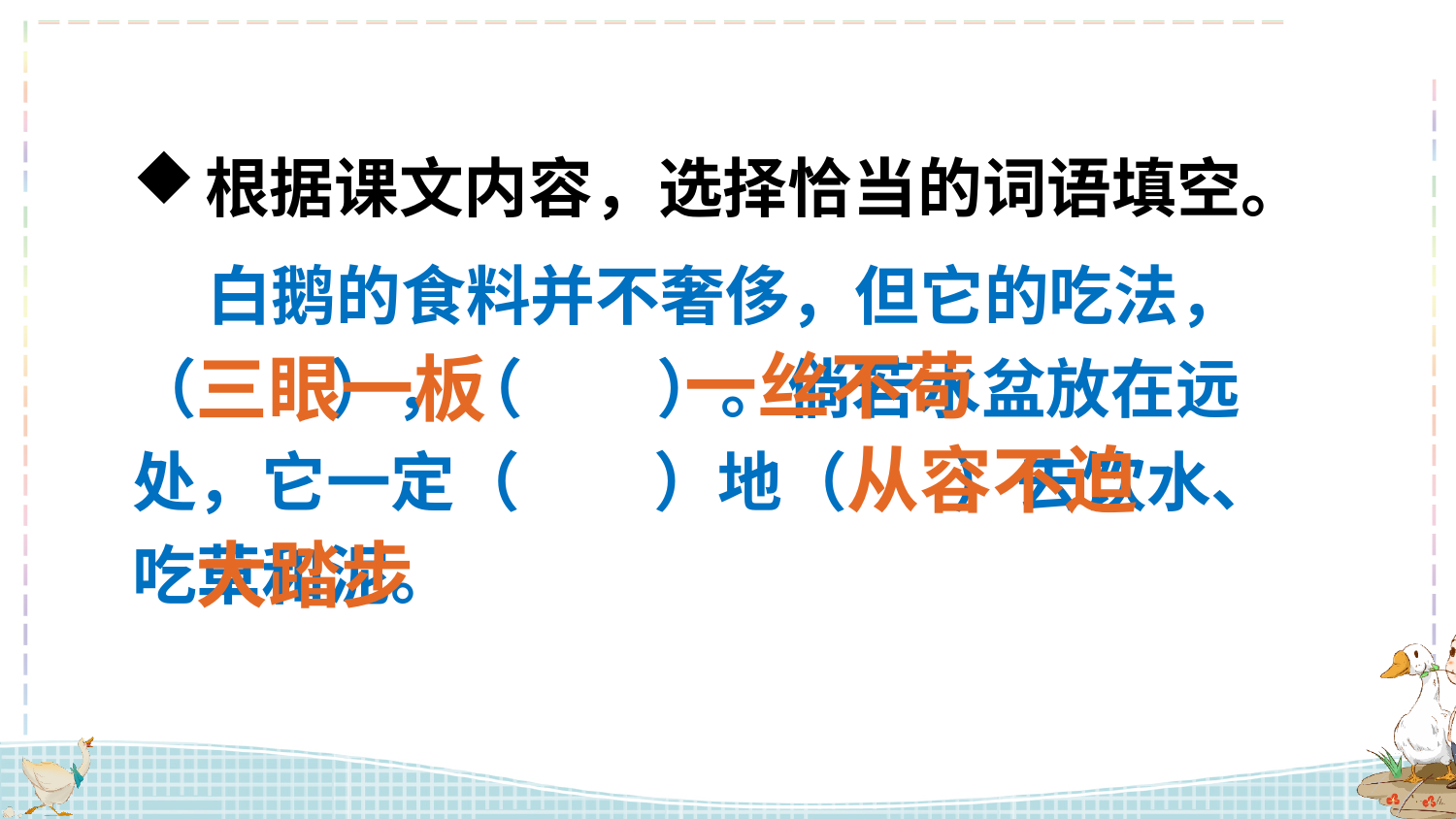

根据课文内容，选择恰当的词语填空。
    白鹅的食料并不奢侈，但它的吃法，（         ），（         ）。倘若水盆放在远处，它一定（         ）地（       ）去饮水、吃草和泥。
一丝不苟
三眼一板
从容不迫
大踏步